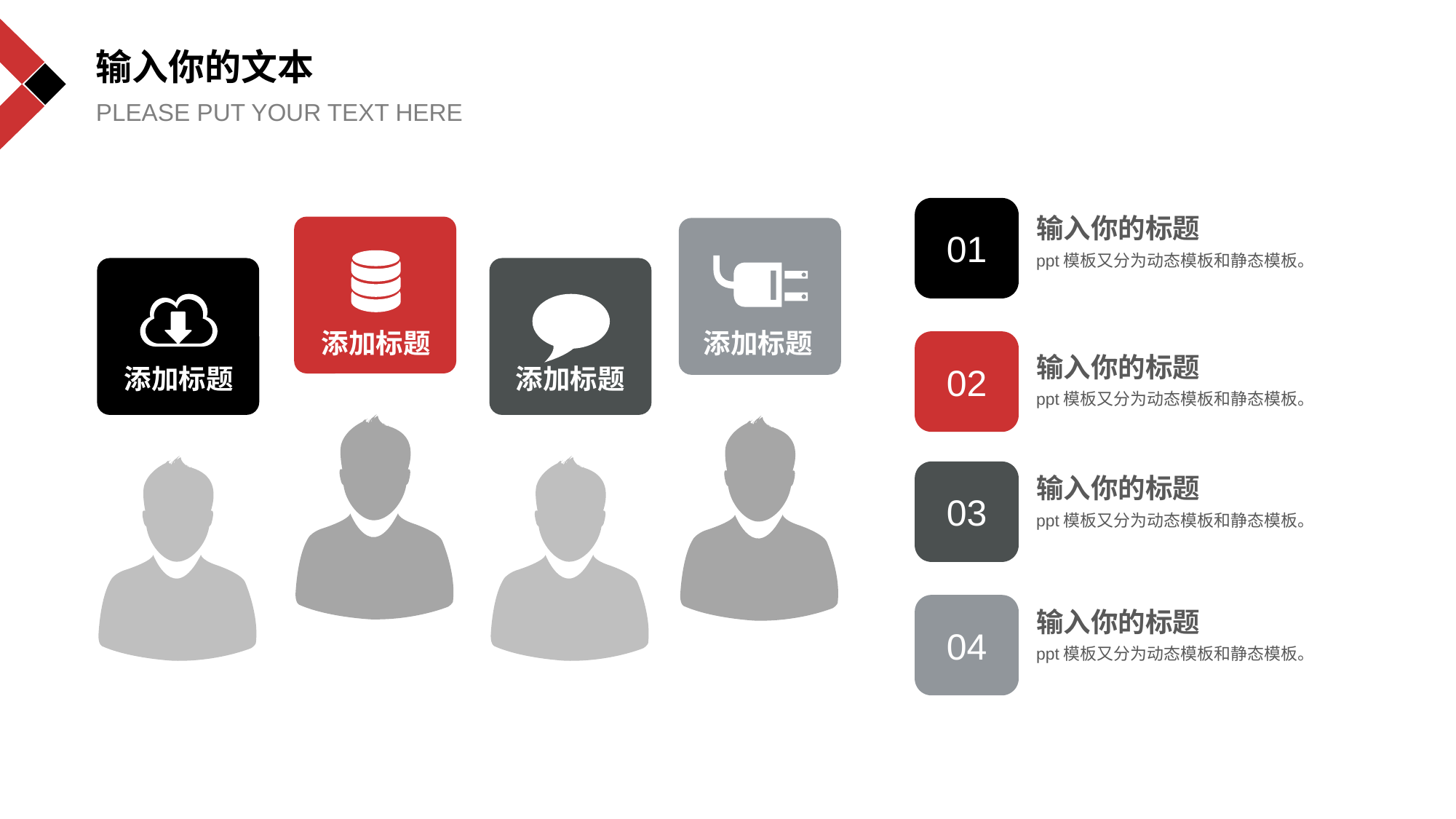

输入你的文本
PLEASE PUT YOUR TEXT HERE
输入你的标题
ppt模板又分为动态模板和静态模板。
01

添加标题
添加标题
02
输入你的标题
ppt模板又分为动态模板和静态模板。
添加标题
添加标题

输入你的标题
ppt模板又分为动态模板和静态模板。
03
输入你的标题
ppt模板又分为动态模板和静态模板。
04